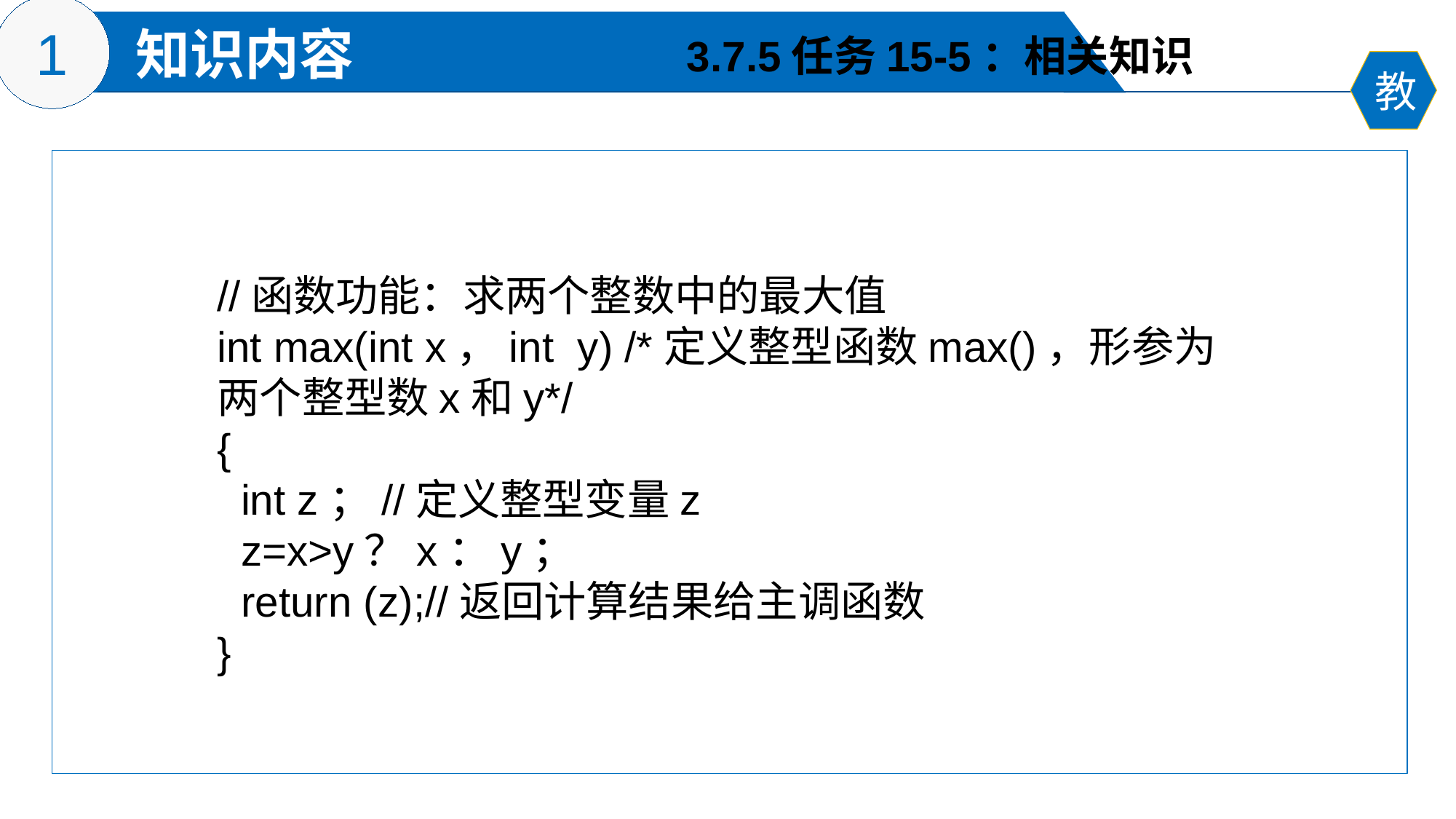

3.7.5任务15-5：相关知识
//函数功能：求两个整数中的最大值
int max(int x，int  y) /*定义整型函数max()，形参为两个整型数x和y*/
{
  int z；//定义整型变量z
  z=x>y？x：y；
  return (z);//返回计算结果给主调函数
}